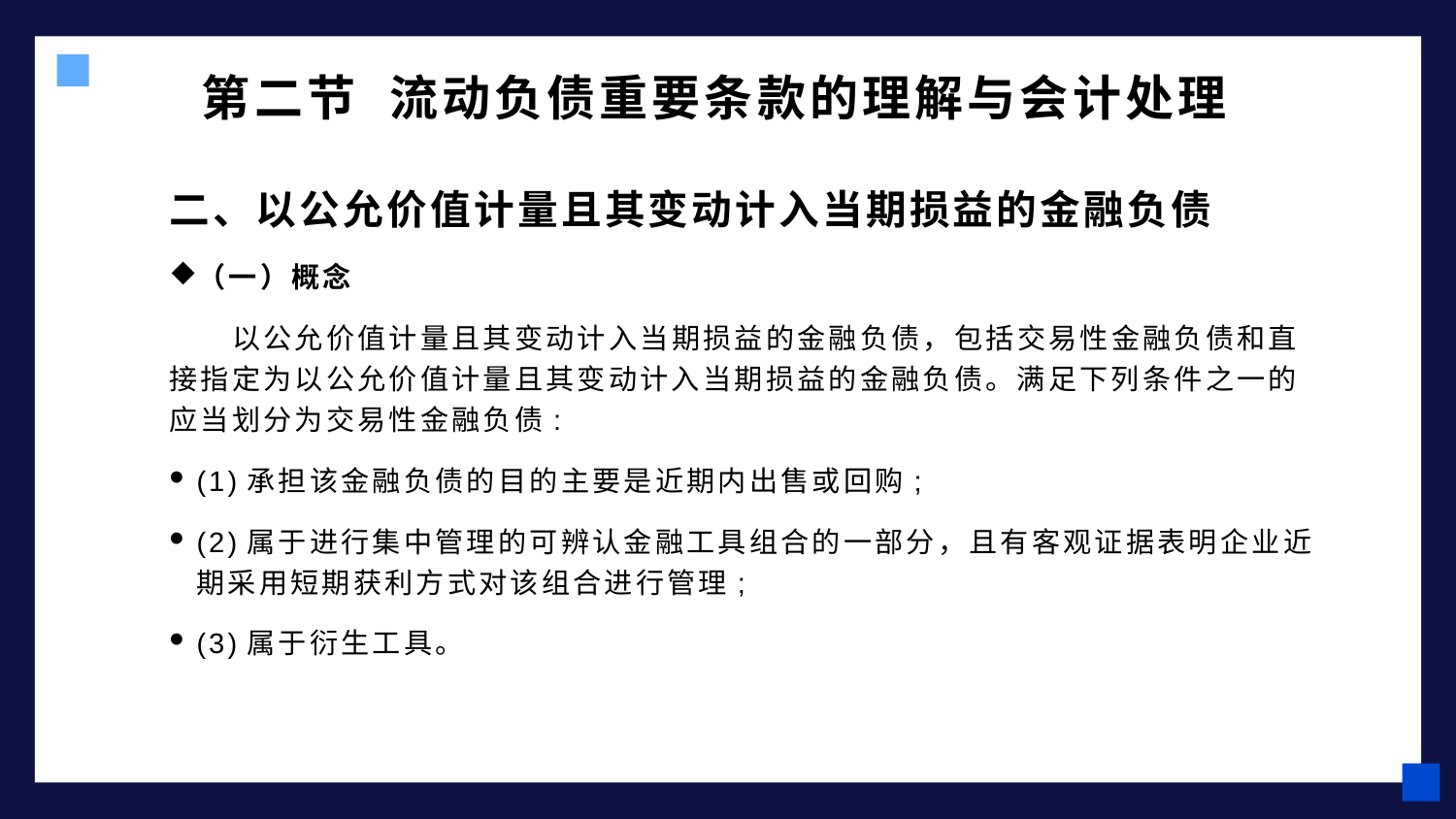

# 第二节  流动负债重要条款的理解与会计处理
二、以公允价值计量且其变动计入当期损益的金融负债
（一）概念
      以公允价值计量且其变动计入当期损益的金融负债，包括交易性金融负债和直接指定为以公允价值计量且其变动计入当期损益的金融负债。满足下列条件之一的应当划分为交易性金融负债:
(1)承担该金融负债的目的主要是近期内出售或回购;
(2)属于进行集中管理的可辨认金融工具组合的一部分，且有客观证据表明企业近期采用短期获利方式对该组合进行管理;
(3)属于衍生工具。